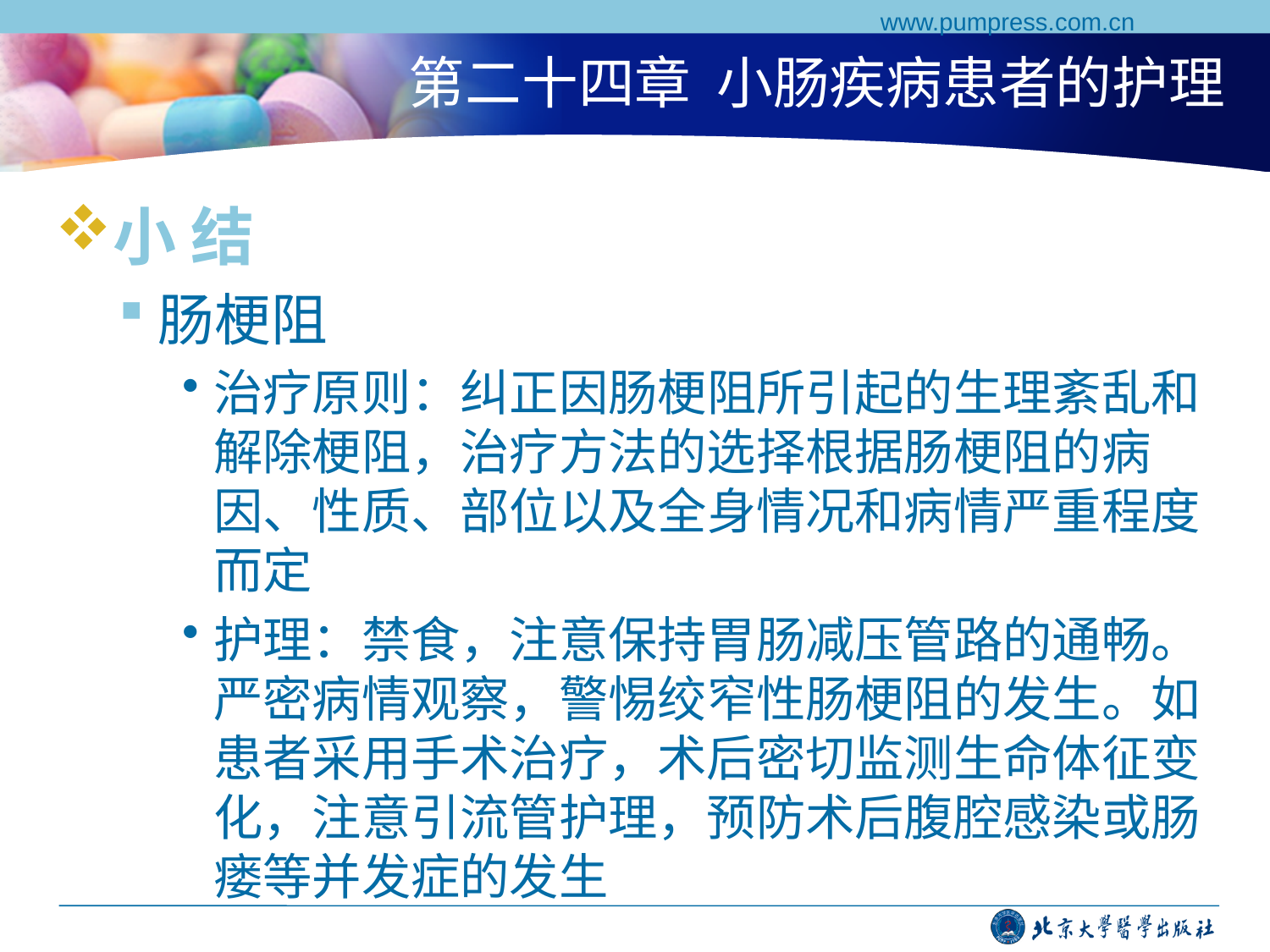

www.pumpress.com.cn
# 第二十四章  小肠疾病患者的护理
小 结
肠梗阻
治疗原则：纠正因肠梗阻所引起的生理紊乱和解除梗阻，治疗方法的选择根据肠梗阻的病因、性质、部位以及全身情况和病情严重程度而定
护理：禁食，注意保持胃肠减压管路的通畅。严密病情观察，警惕绞窄性肠梗阻的发生。如患者采用手术治疗，术后密切监测生命体征变化，注意引流管护理，预防术后腹腔感染或肠瘘等并发症的发生